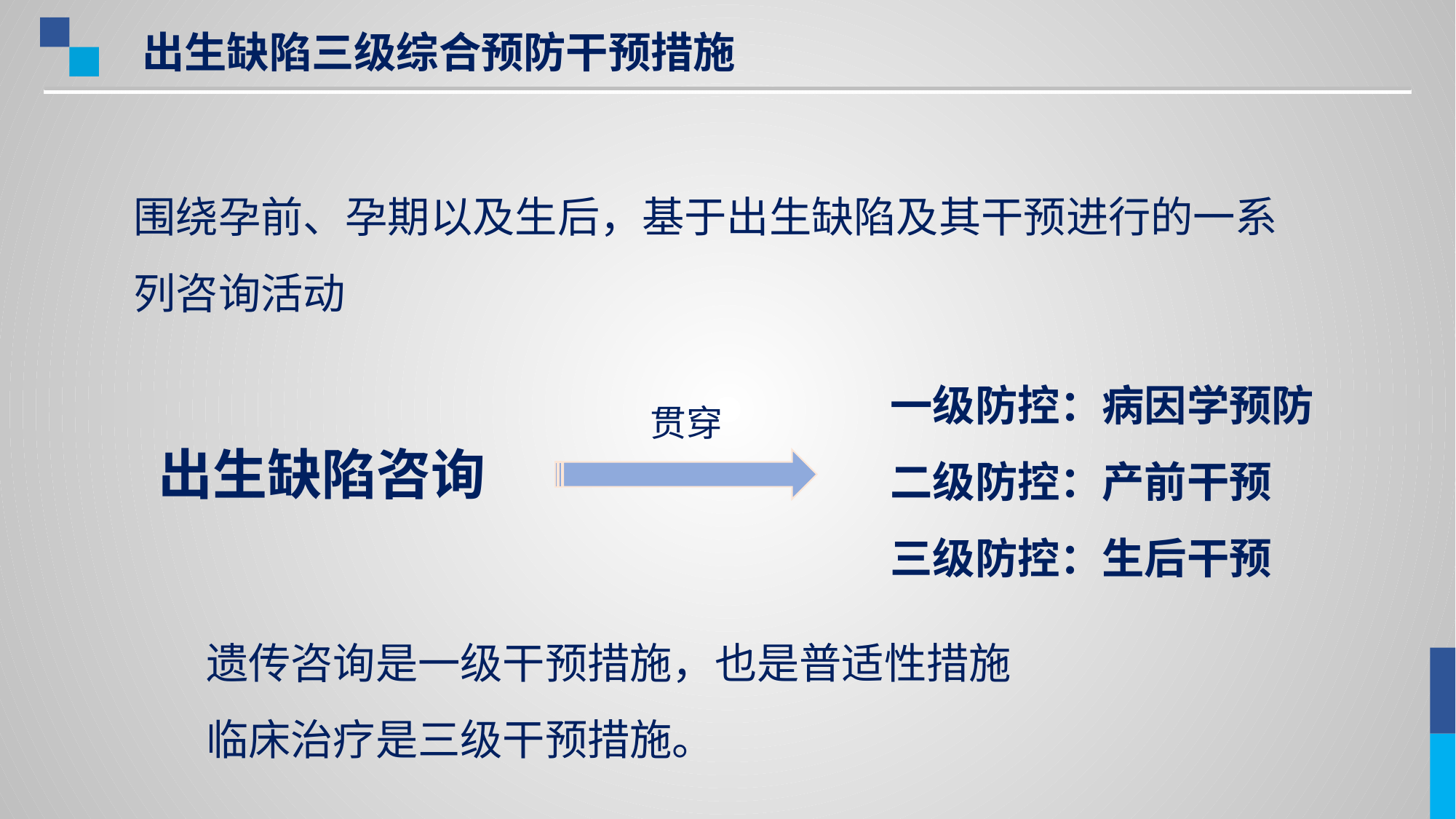

出生缺陷三级综合预防干预措施
围绕孕前、孕期以及生后，基于出生缺陷及其干预进行的一系列咨询活动
一级防控：病因学预防
二级防控：产前干预
三级防控：生后干预
贯穿
出生缺陷咨询

遗传咨询是一级干预措施，也是普适性措施
临床治疗是三级干预措施。